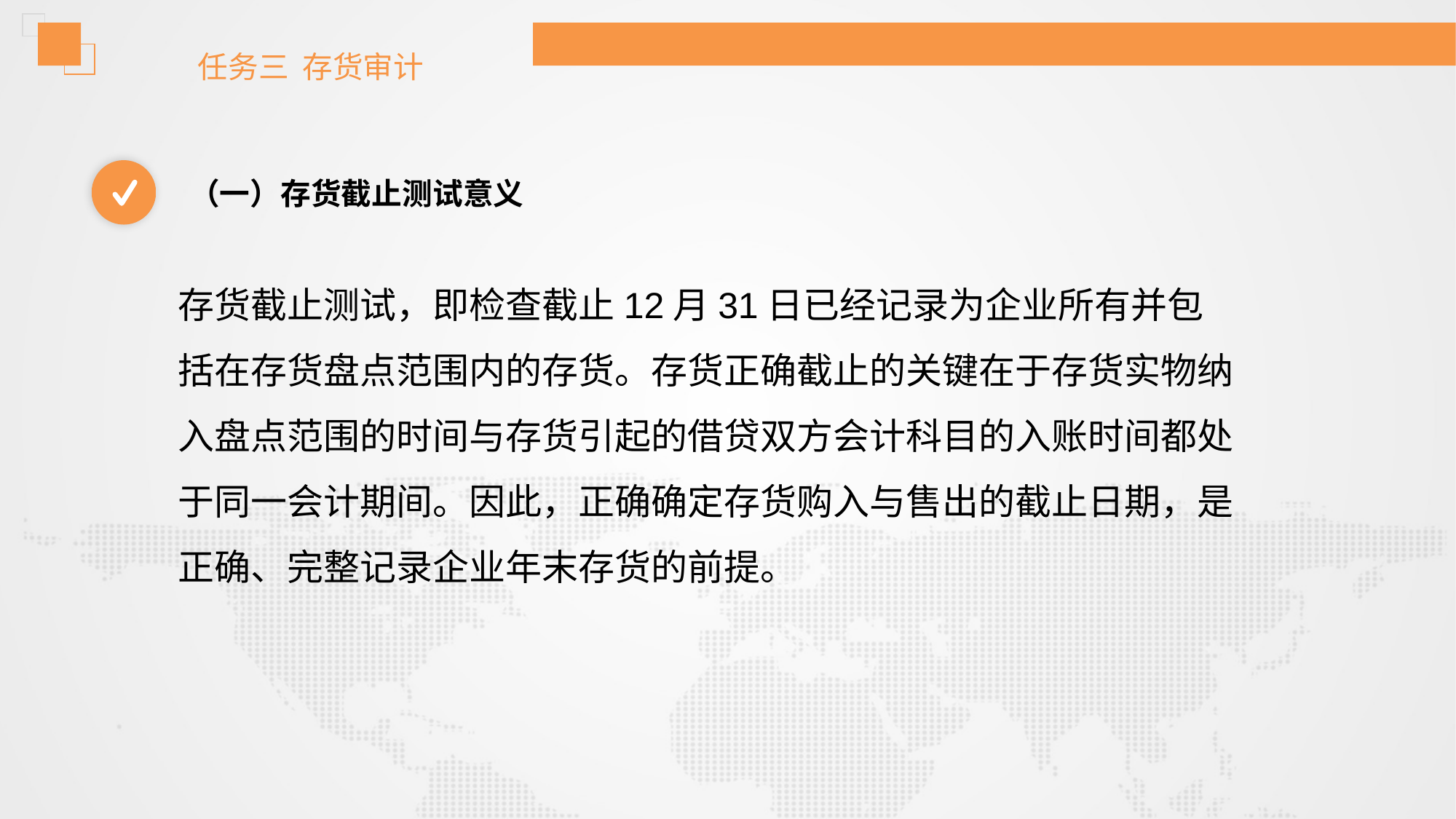

任务三  存货审计

（一）存货截止测试意义

存货截止测试，即检查截止12月31日已经记录为企业所有并包括在存货盘点范围内的存货。存货正确截止的关键在于存货实物纳入盘点范围的时间与存货引起的借贷双方会计科目的入账时间都处于同一会计期间。因此，正确确定存货购入与售出的截止日期，是正确、完整记录企业年末存货的前提。